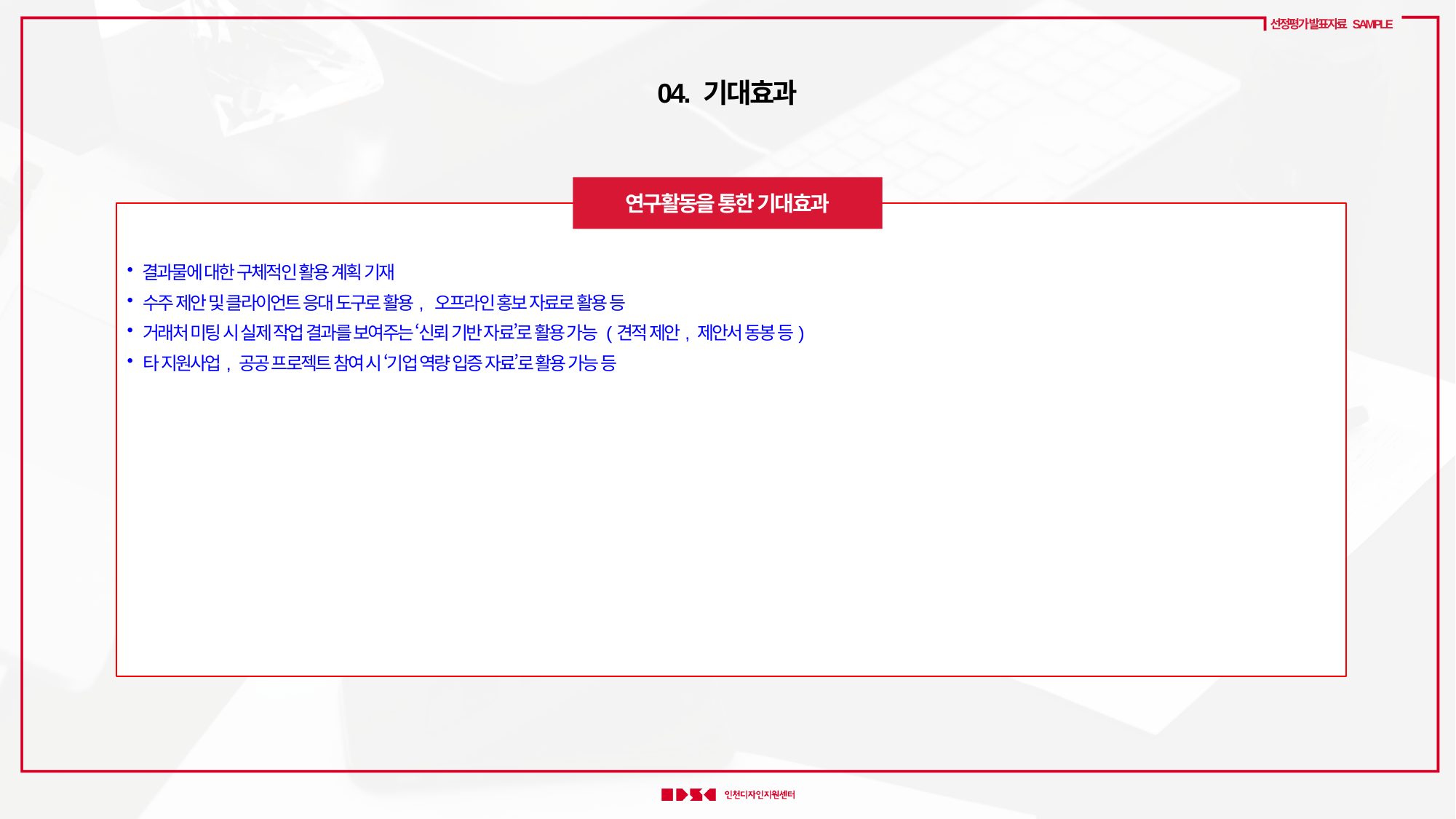

선정평가 발표자료 SAMPLE
04. 기대효과
연구활동을 통한 기대효과

 결과물에 대한 구체적인 활용 계획 기재
 수주 제안 및 클라이언트 응대 도구로 활용,  오프라인 홍보 자료로 활용 등
 거래처 미팅 시 실제 작업 결과를 보여주는 ‘신뢰 기반 자료’로 활용 가능 (견적 제안, 제안서 동봉 등)
 타 지원사업, 공공 프로젝트 참여 시 ‘기업 역량 입증 자료’로 활용 가능 등